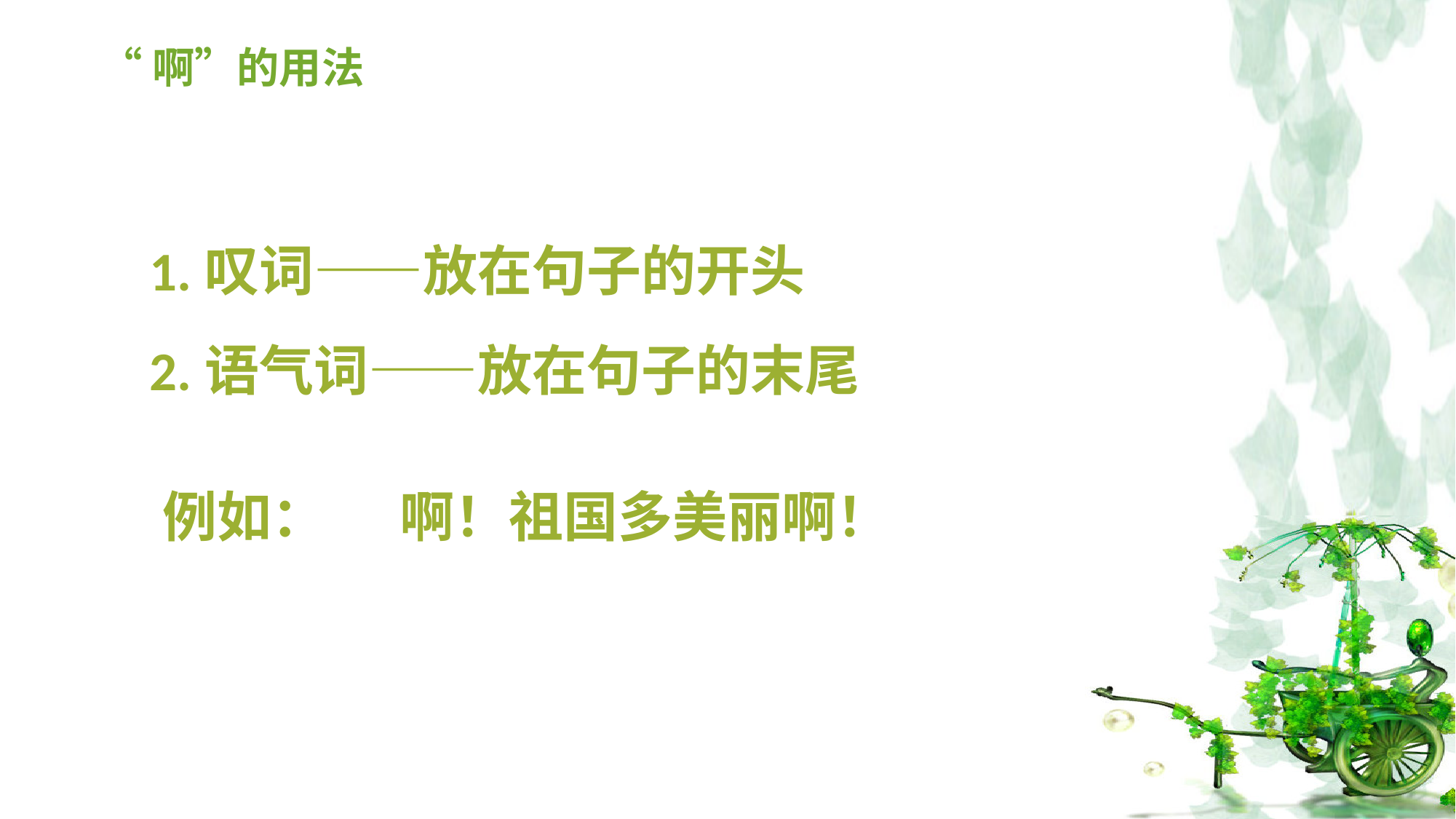

# “啊”的用法
    1.叹词——放在句子的开头
    2.语气词——放在句子的末尾

    例如：      啊！祖国多美丽啊！